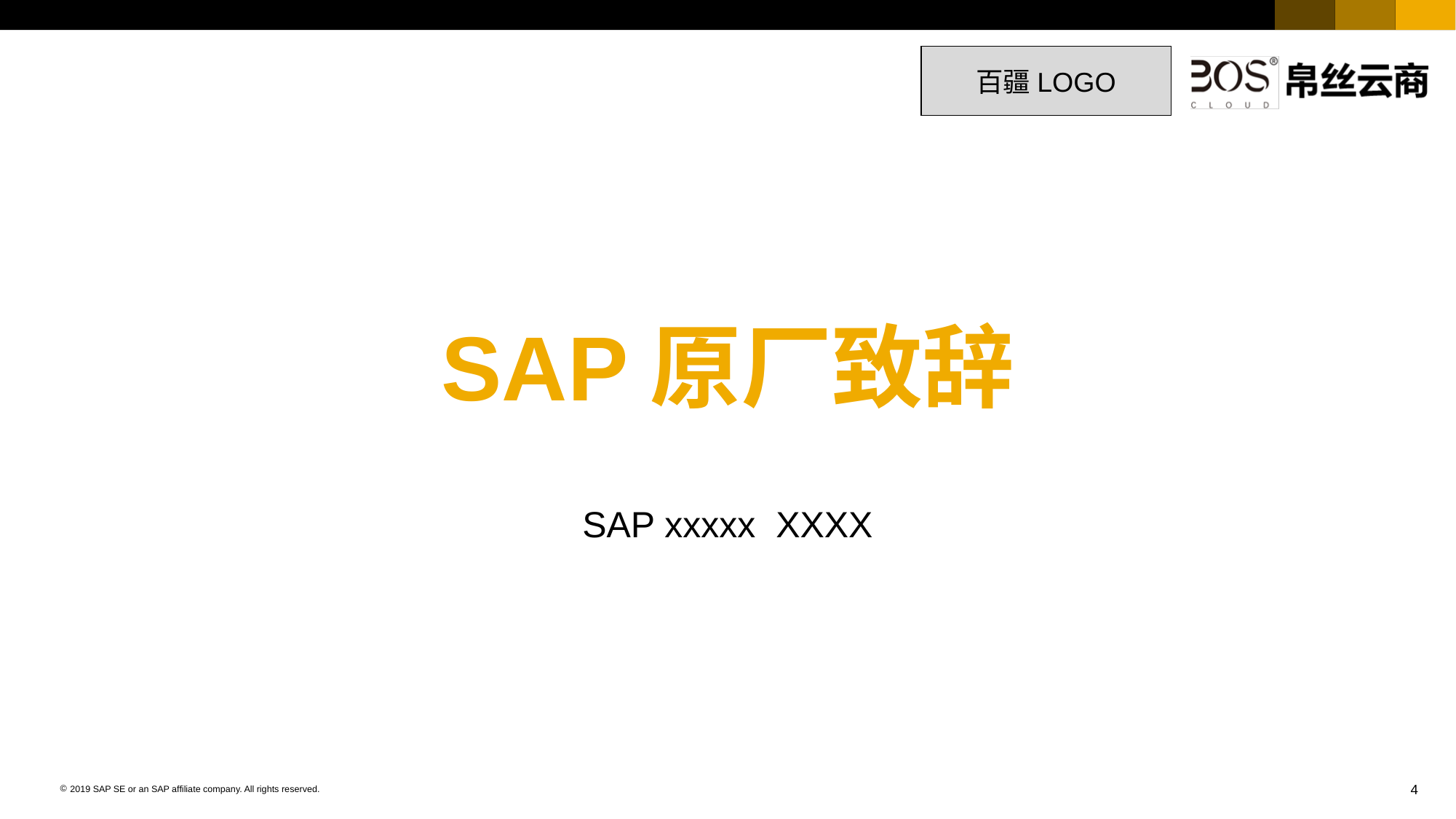

4
百疆LOGO
# SAP原厂致辞

SAP xxxxx  XXXX